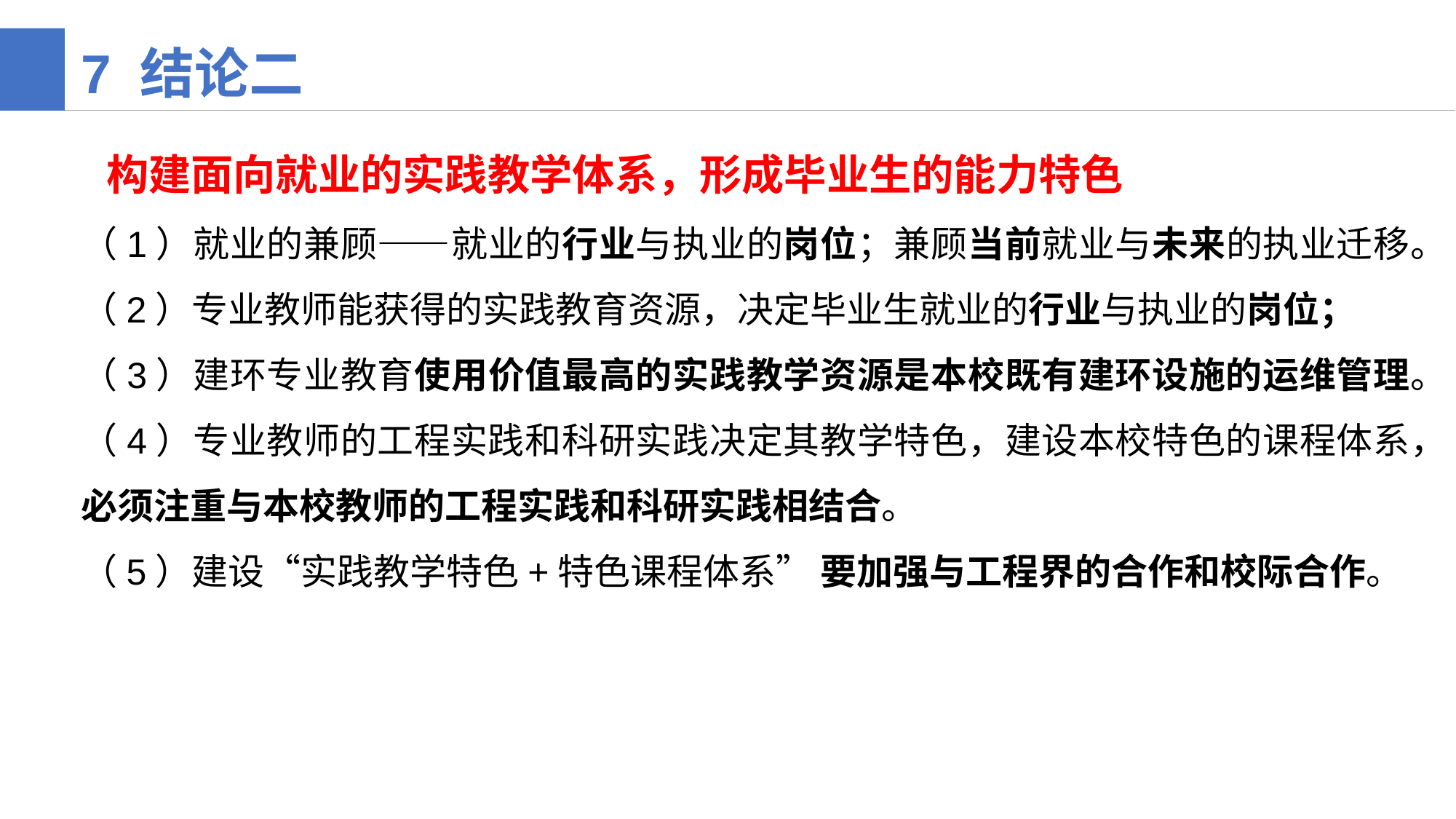

7 结论二
  构建面向就业的实践教学体系，形成毕业生的能力特色
（1）就业的兼顾——就业的行业与执业的岗位；兼顾当前就业与未来的执业迁移。
（2）专业教师能获得的实践教育资源，决定毕业生就业的行业与执业的岗位；
（3）建环专业教育使用价值最高的实践教学资源是本校既有建环设施的运维管理。
（4）专业教师的工程实践和科研实践决定其教学特色，建设本校特色的课程体系，必须注重与本校教师的工程实践和科研实践相结合。
（5）建设“实践教学特色+特色课程体系” 要加强与工程界的合作和校际合作。